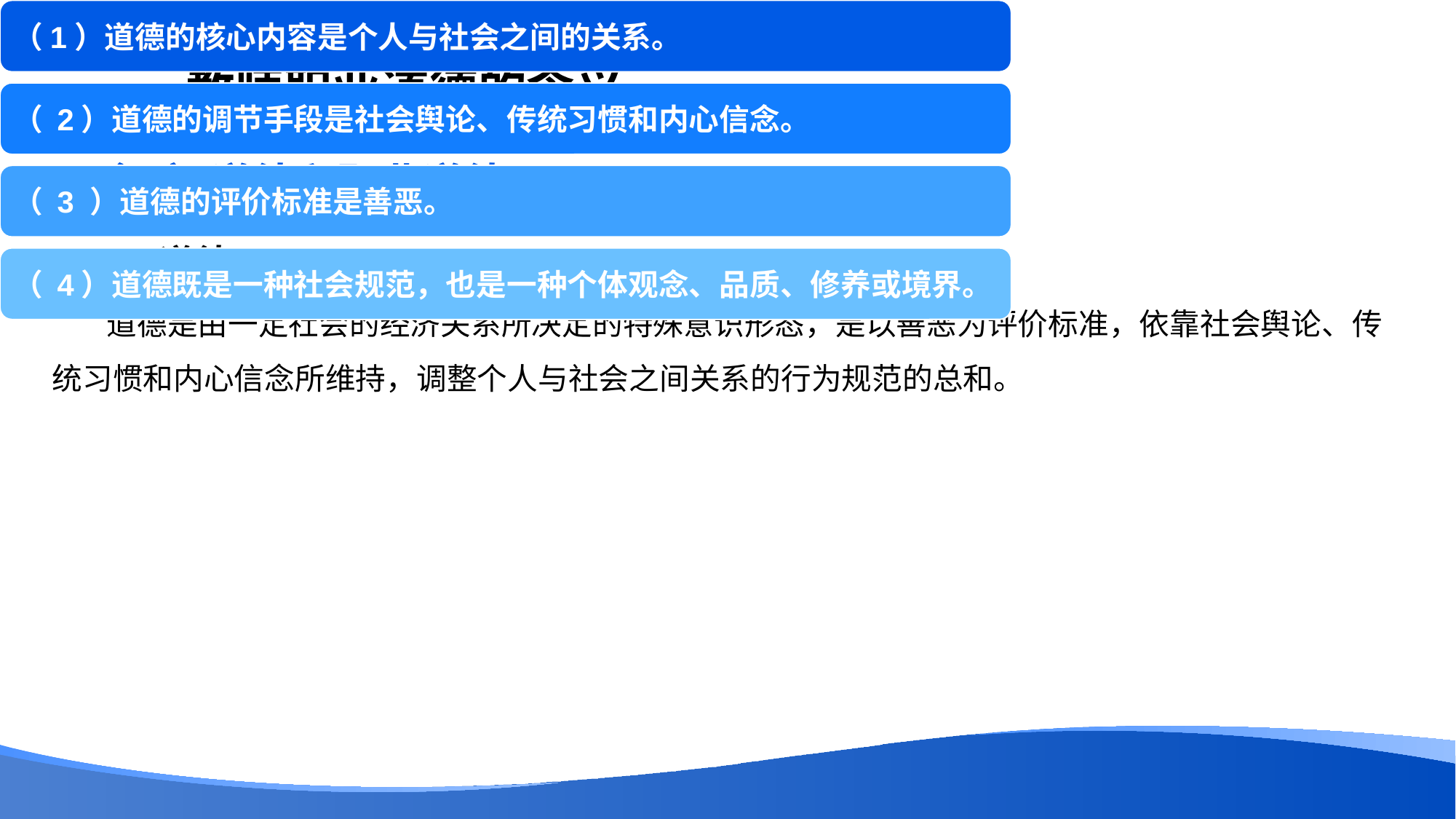

# 一、教师职业道德的含义
（一）道德和职业道德
1.道德
道德是由一定社会的经济关系所决定的特殊意识形态，是以善恶为评价标准，依靠社会舆论、传统习惯和内心信念所维持，调整个人与社会之间关系的行为规范的总和。
（1）道德的核心内容是个人与社会之间的关系。
（ 2）道德的调节手段是社会舆论、传统习惯和内心信念。
（ 3 ）道德的评价标准是善恶。
（ 4）道德既是一种社会规范，也是一种个体观念、品质、修养或境界。